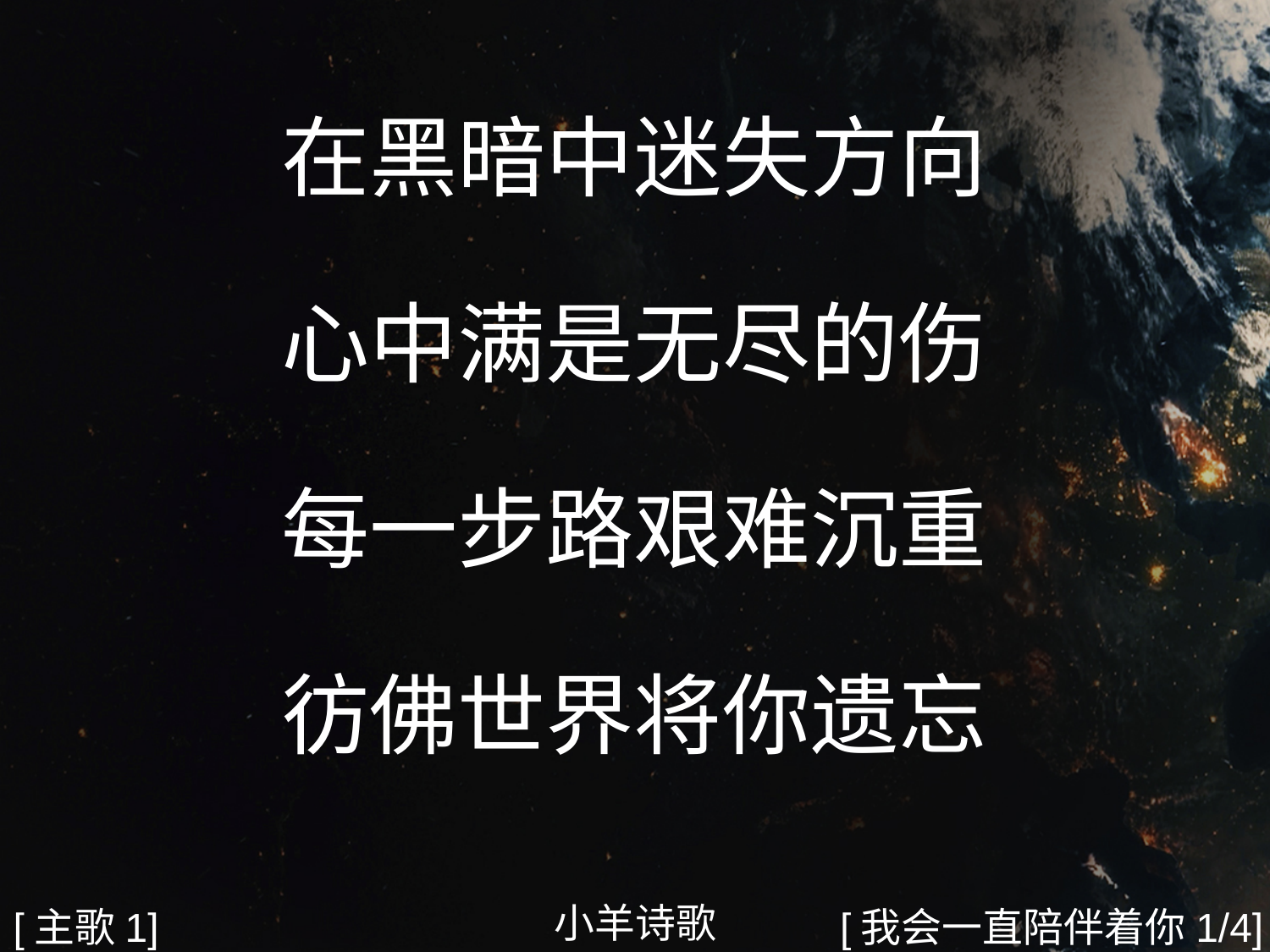

在黑暗中迷失方向

心中满是无尽的伤

每一步路艰难沉重

彷佛世界将你遗忘

#

小羊诗歌
[主歌1]
[我会一直陪伴着你1/4]